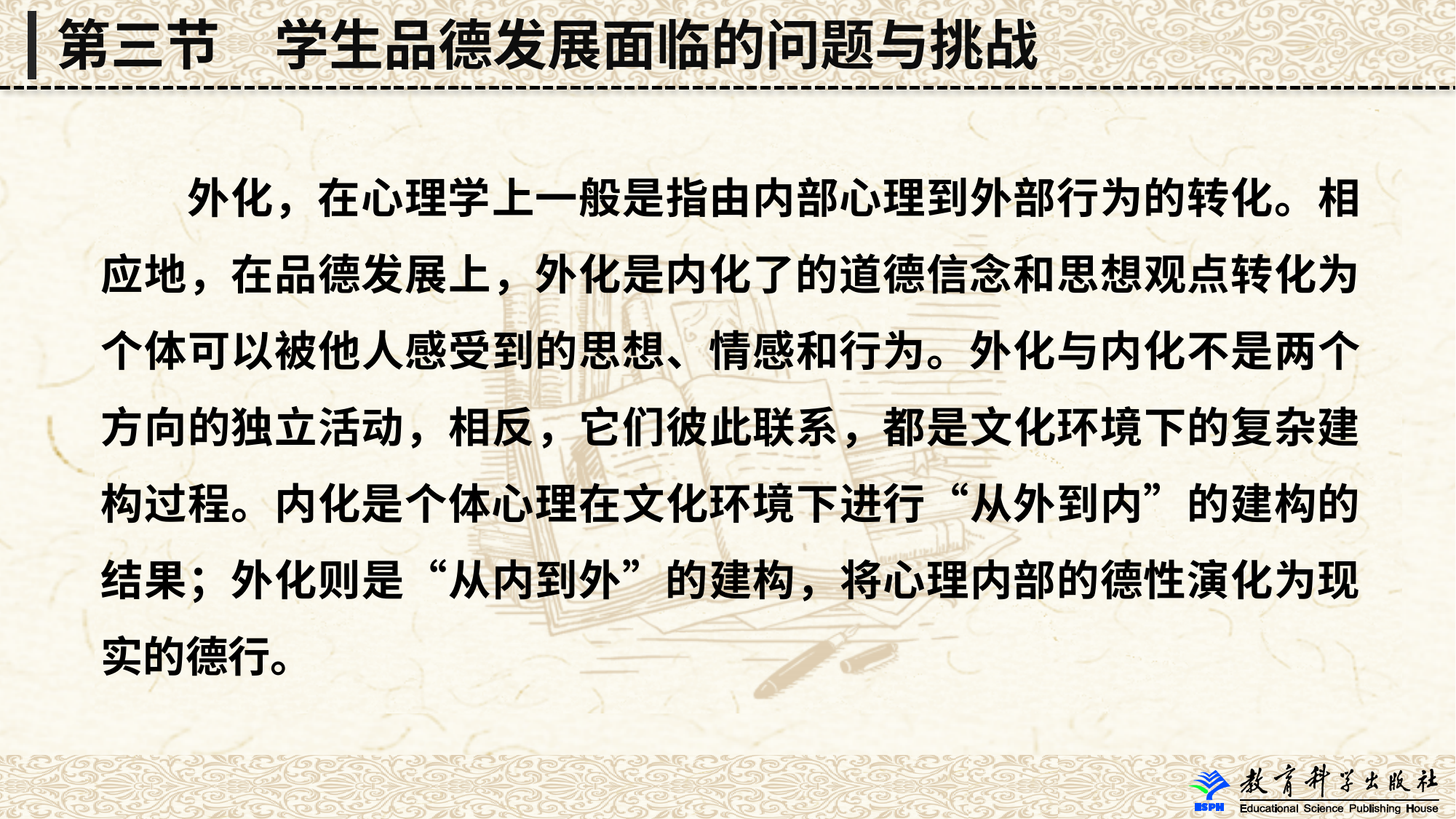

第三节　学生品德发展面临的问题与挑战
       外化，在心理学上一般是指由内部心理到外部行为的转化。相应地，在品德发展上，外化是内化了的道德信念和思想观点转化为个体可以被他人感受到的思想、情感和行为。外化与内化不是两个方向的独立活动，相反，它们彼此联系，都是文化环境下的复杂建构过程。内化是个体心理在文化环境下进行“从外到内”的建构的结果；外化则是“从内到外”的建构，将心理内部的德性演化为现实的德行。